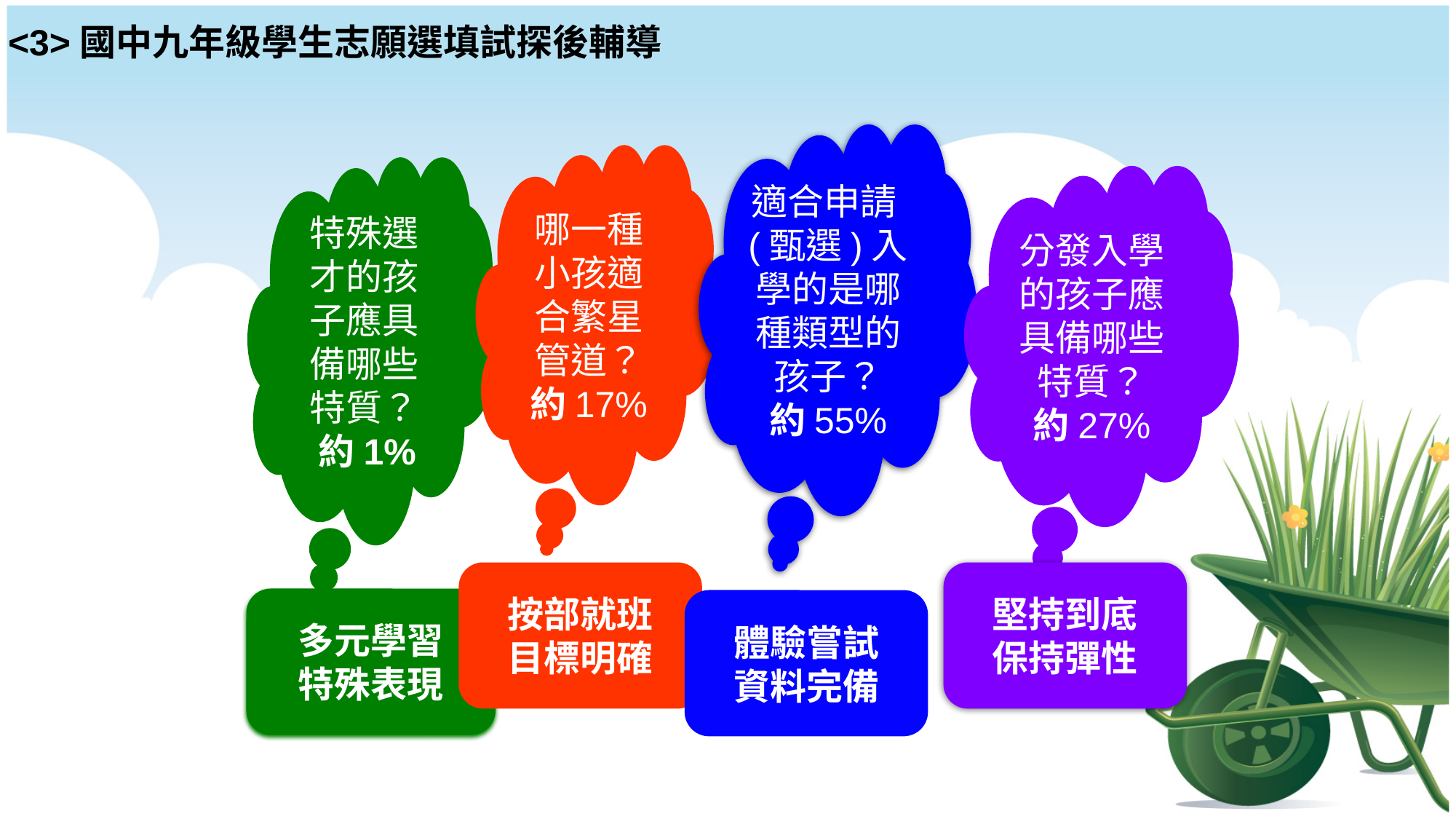

<3>國中九年級學生志願選填試探後輔導
適合申請(甄選)入學的是哪種類型的孩子？
約55%
哪一種小孩適合繁星管道？
約17%
特殊選才的孩子應具備哪些特質？
 約1%
分發入學的孩子應具備哪些特質？
約27%
按部就班
目標明確
堅持到底
保持彈性
多元學習
特殊表現
體驗嘗試
資料完備